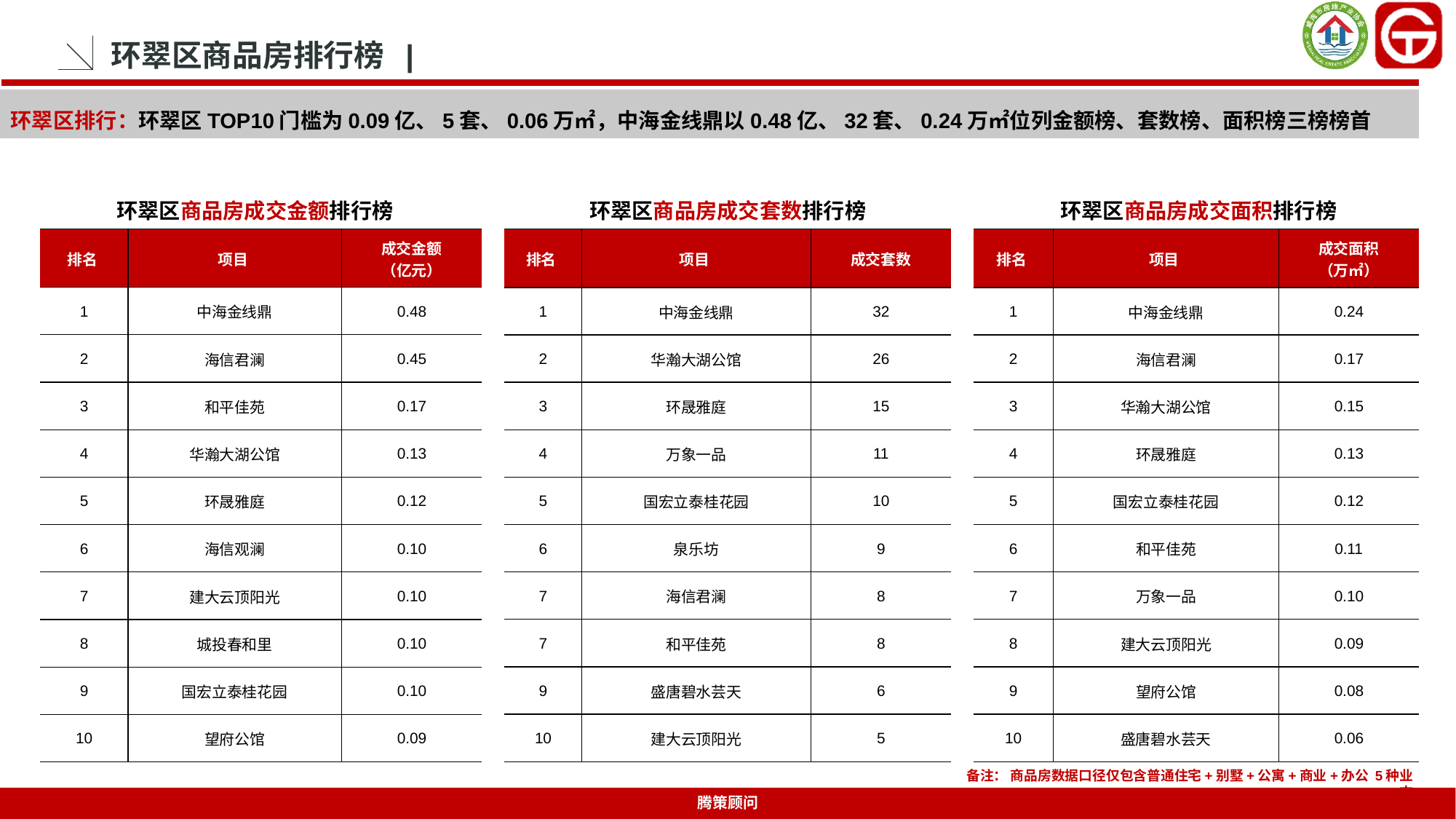

环翠区商品房排行榜  |
环翠区排行：环翠区TOP10门槛为0.09亿、5套、0.06万㎡，中海金线鼎以0.48亿、32套、0.24万㎡位列金额榜、套数榜、面积榜三榜榜首
环翠区商品房成交金额排行榜
环翠区商品房成交套数排行榜
环翠区商品房成交面积排行榜
| 排名 | 项目 | 成交套数 |
| --- | --- | --- |
| 1 | 中海金线鼎 | 32 |
| 2 | 华瀚大湖公馆 | 26 |
| 3 | 环晟雅庭 | 15 |
| 4 | 万象一品 | 11 |
| 5 | 国宏立泰桂花园 | 10 |
| 6 | 泉乐坊 | 9 |
| 7 | 海信君澜 | 8 |
| 7 | 和平佳苑 | 8 |
| 9 | 盛唐碧水芸天 | 6 |
| 10 | 建大云顶阳光 | 5 |
| 排名 | 项目 | 成交面积 （万㎡） |
| --- | --- | --- |
| 1 | 中海金线鼎 | 0.24 |
| 2 | 海信君澜 | 0.17 |
| 3 | 华瀚大湖公馆 | 0.15 |
| 4 | 环晟雅庭 | 0.13 |
| 5 | 国宏立泰桂花园 | 0.12 |
| 6 | 和平佳苑 | 0.11 |
| 7 | 万象一品 | 0.10 |
| 8 | 建大云顶阳光 | 0.09 |
| 9 | 望府公馆 | 0.08 |
| 10 | 盛唐碧水芸天 | 0.06 |
| 排名 | 项目 | 成交金额 （亿元） |
| --- | --- | --- |
| 1 | 中海金线鼎 | 0.48 |
| 2 | 海信君澜 | 0.45 |
| 3 | 和平佳苑 | 0.17 |
| 4 | 华瀚大湖公馆 | 0.13 |
| 5 | 环晟雅庭 | 0.12 |
| 6 | 海信观澜 | 0.10 |
| 7 | 建大云顶阳光 | 0.10 |
| 8 | 城投春和里 | 0.10 |
| 9 | 国宏立泰桂花园 | 0.10 |
| 10 | 望府公馆 | 0.09 |

备注： 商品房数据口径仅包含普通住宅+别墅+公寓+商业+办公 5种业态